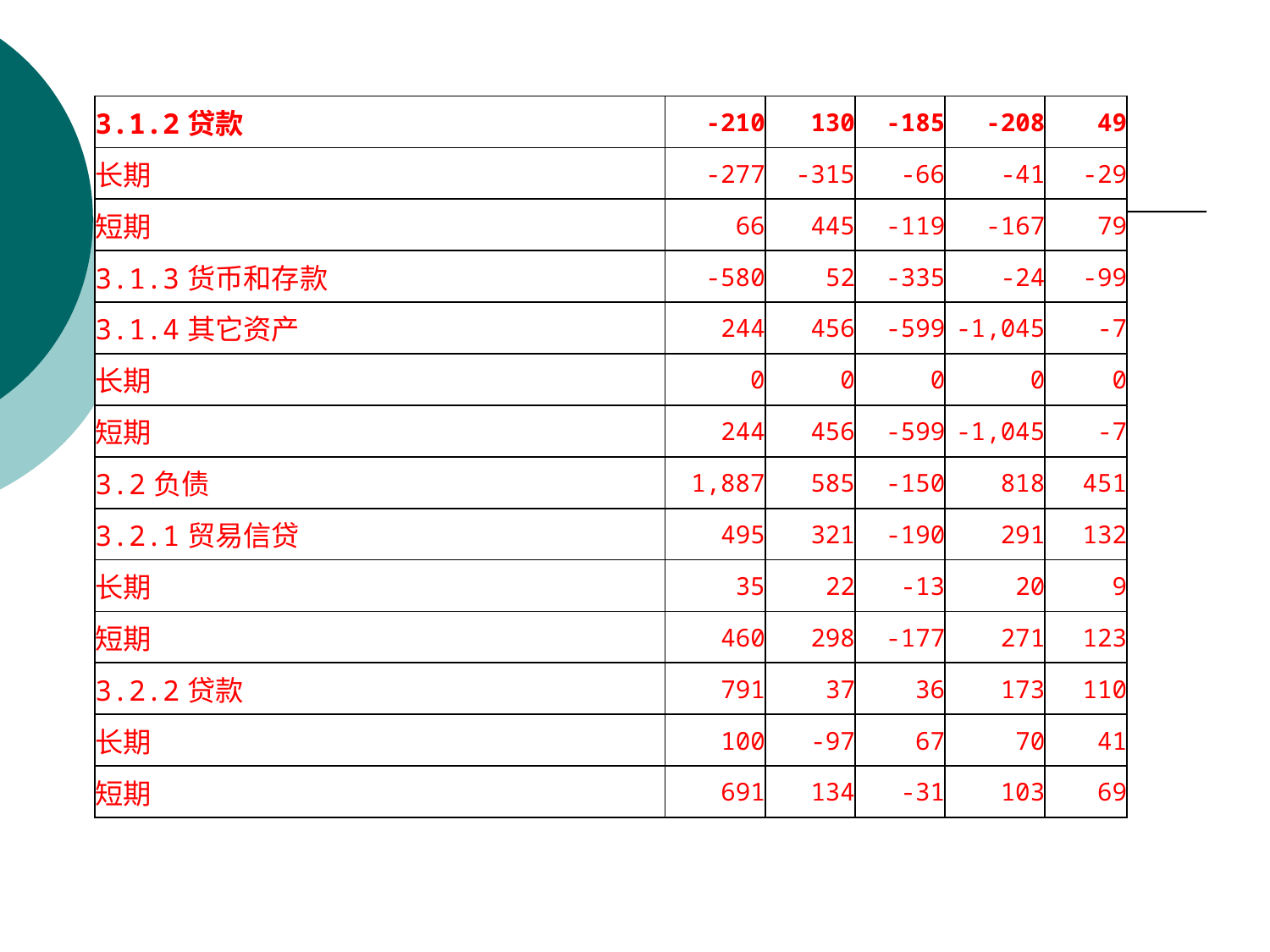

| 3.1.2贷款 | -210 | 130 | -185 | -208 | 49 |
| --- | --- | --- | --- | --- | --- |
| 长期 | -277 | -315 | -66 | -41 | -29 |
| 短期 | 66 | 445 | -119 | -167 | 79 |
| 3.1.3货币和存款 | -580 | 52 | -335 | -24 | -99 |
| 3.1.4其它资产 | 244 | 456 | -599 | -1,045 | -7 |
| 长期 | 0 | 0 | 0 | 0 | 0 |
| 短期 | 244 | 456 | -599 | -1,045 | -7 |
| 3.2负债 | 1,887 | 585 | -150 | 818 | 451 |
| 3.2.1贸易信贷 | 495 | 321 | -190 | 291 | 132 |
| 长期 | 35 | 22 | -13 | 20 | 9 |
| 短期 | 460 | 298 | -177 | 271 | 123 |
| 3.2.2贷款 | 791 | 37 | 36 | 173 | 110 |
| 长期 | 100 | -97 | 67 | 70 | 41 |
| 短期 | 691 | 134 | -31 | 103 | 69 |